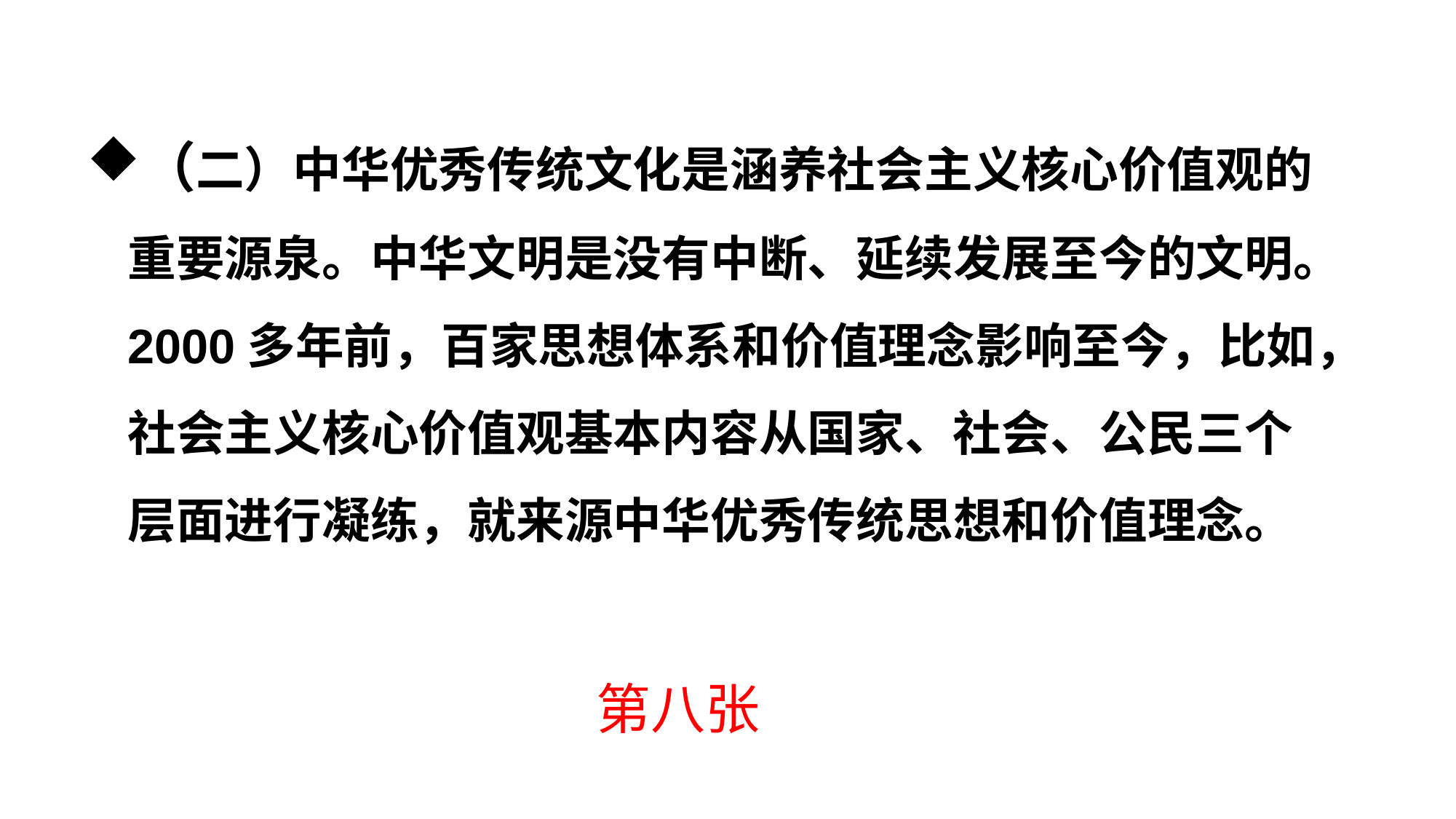

（二）中华优秀传统文化是涵养社会主义核心价值观的重要源泉。中华文明是没有中断、延续发展至今的文明。2000多年前，百家思想体系和价值理念影响至今，比如，社会主义核心价值观基本内容从国家、社会、公民三个层面进行凝练，就来源中华优秀传统思想和价值理念。
第八张